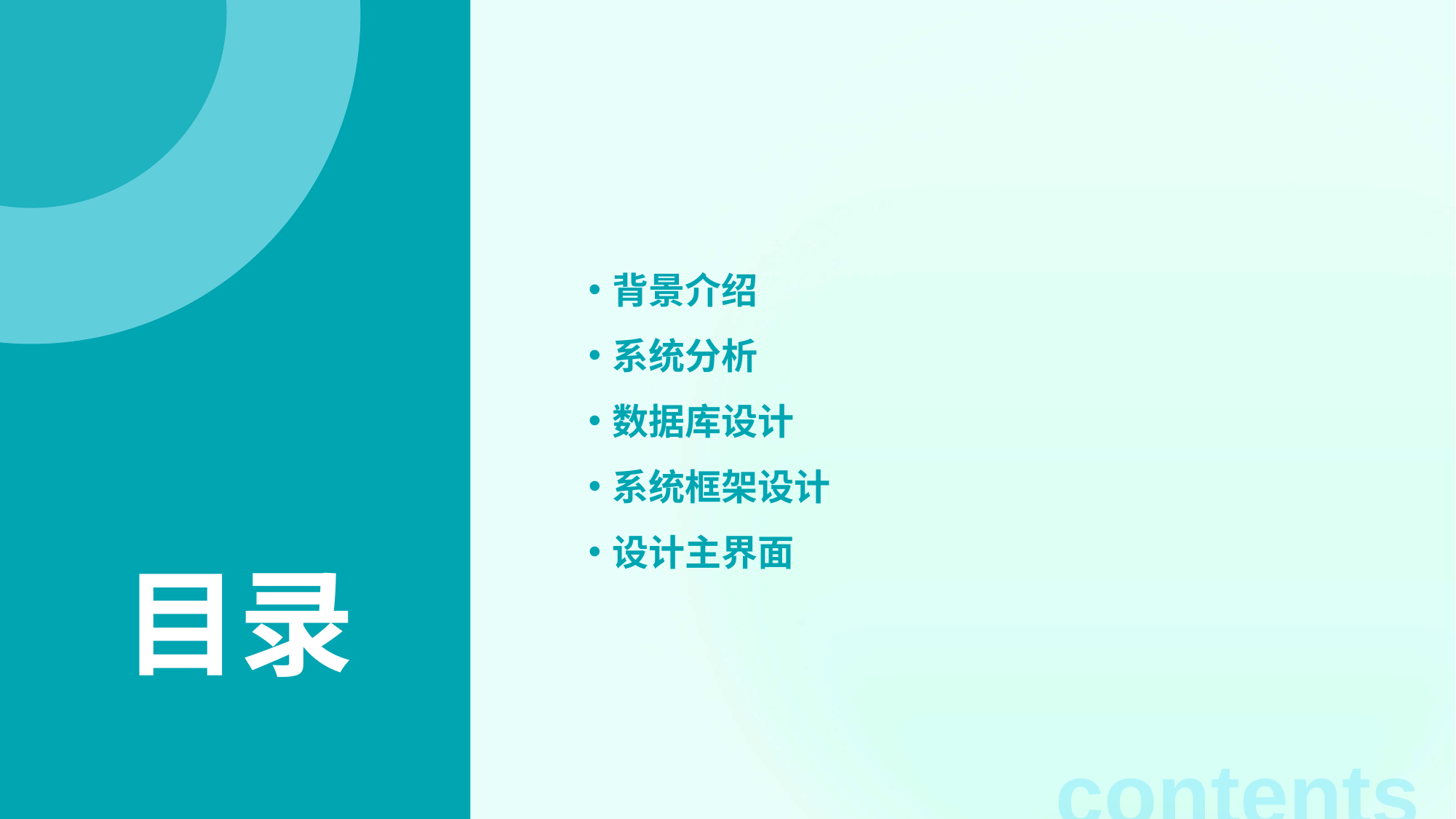

背景介绍
系统分析
数据库设计
系统框架设计
设计主界面
目录
contents